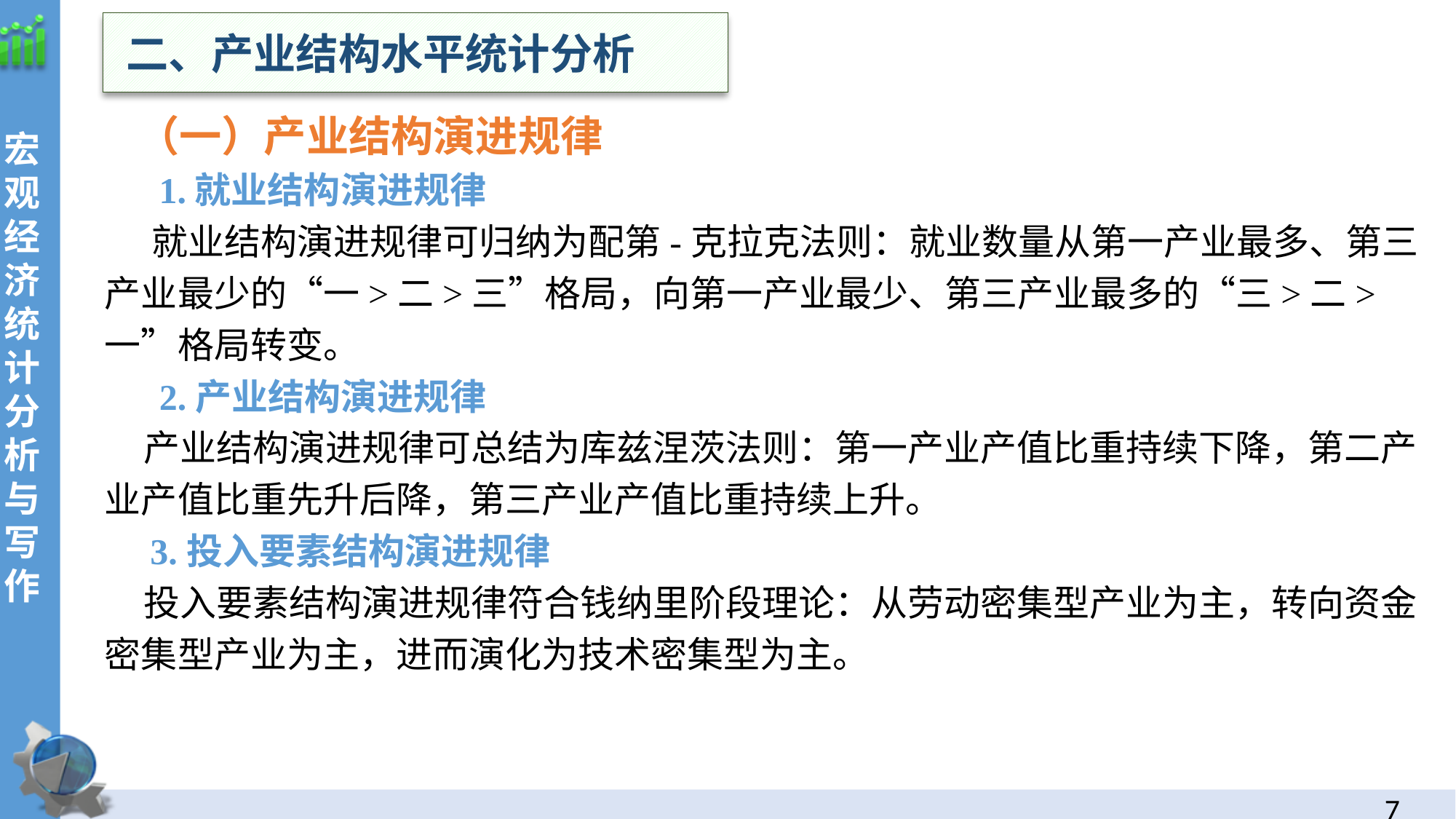

二、产业结构水平统计分析
  （一）产业结构演进规律

        1.就业结构演进规律
        就业结构演进规律可归纳为配第-克拉克法则：就业数量从第一产业最多、第三产业最少的“一>二>三”格局，向第一产业最少、第三产业最多的“三>二>一”格局转变。
         2.产业结构演进规律
       产业结构演进规律可总结为库兹涅茨法则：第一产业产值比重持续下降，第二产业产值比重先升后降，第三产业产值比重持续上升。
        3.投入要素结构演进规律
       投入要素结构演进规律符合钱纳里阶段理论：从劳动密集型产业为主，转向资金密集型产业为主，进而演化为技术密集型为主。

7